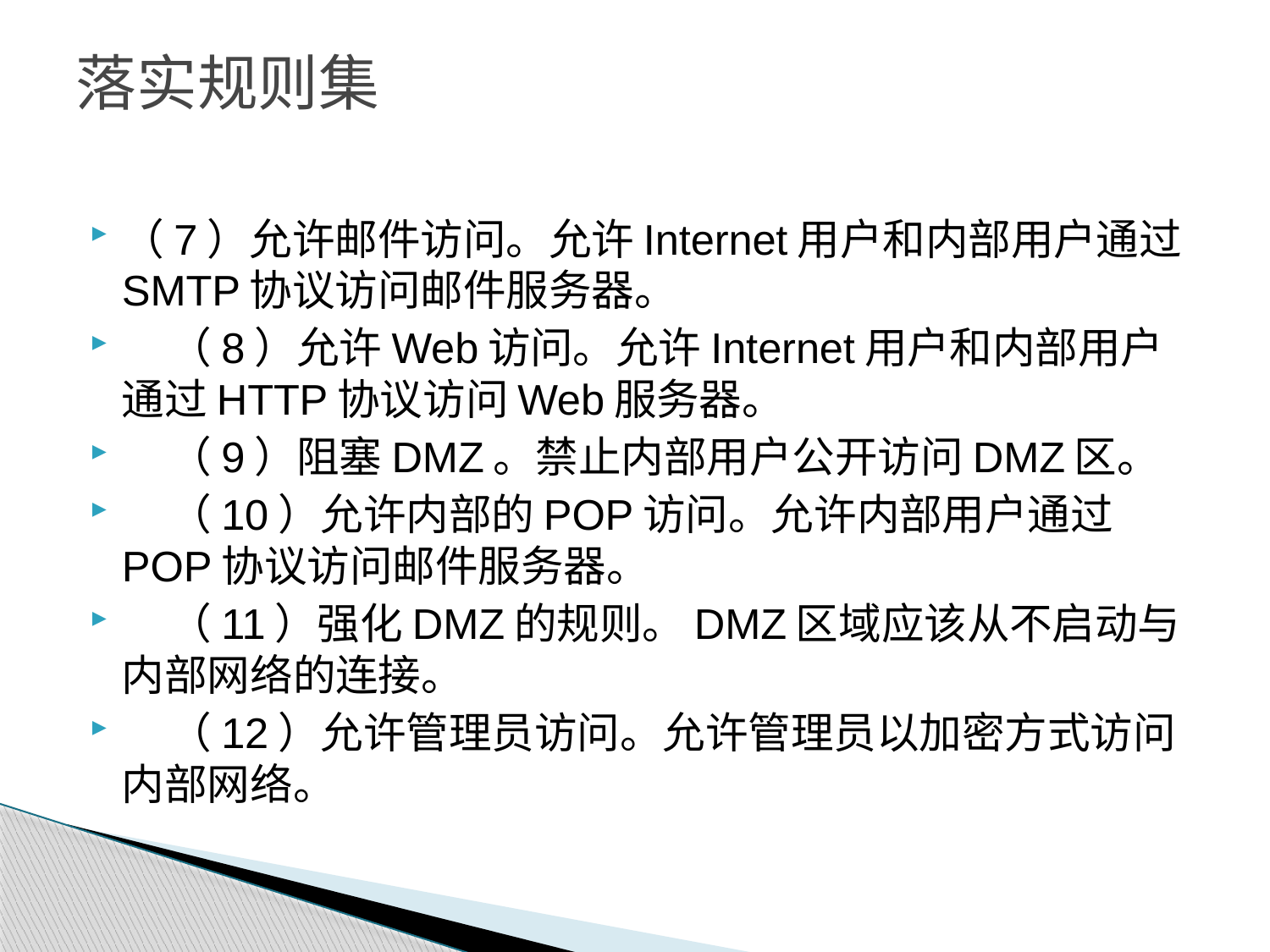

# 落实规则集
（7）允许邮件访问。允许Internet用户和内部用户通过SMTP协议访问邮件服务器。
    （8）允许Web访问。允许Internet用户和内部用户通过HTTP协议访问Web服务器。
    （9）阻塞DMZ。禁止内部用户公开访问DMZ区。
    （10）允许内部的POP访问。允许内部用户通过POP协议访问邮件服务器。
    （11）强化DMZ的规则。DMZ区域应该从不启动与内部网络的连接。
    （12）允许管理员访问。允许管理员以加密方式访问内部网络。